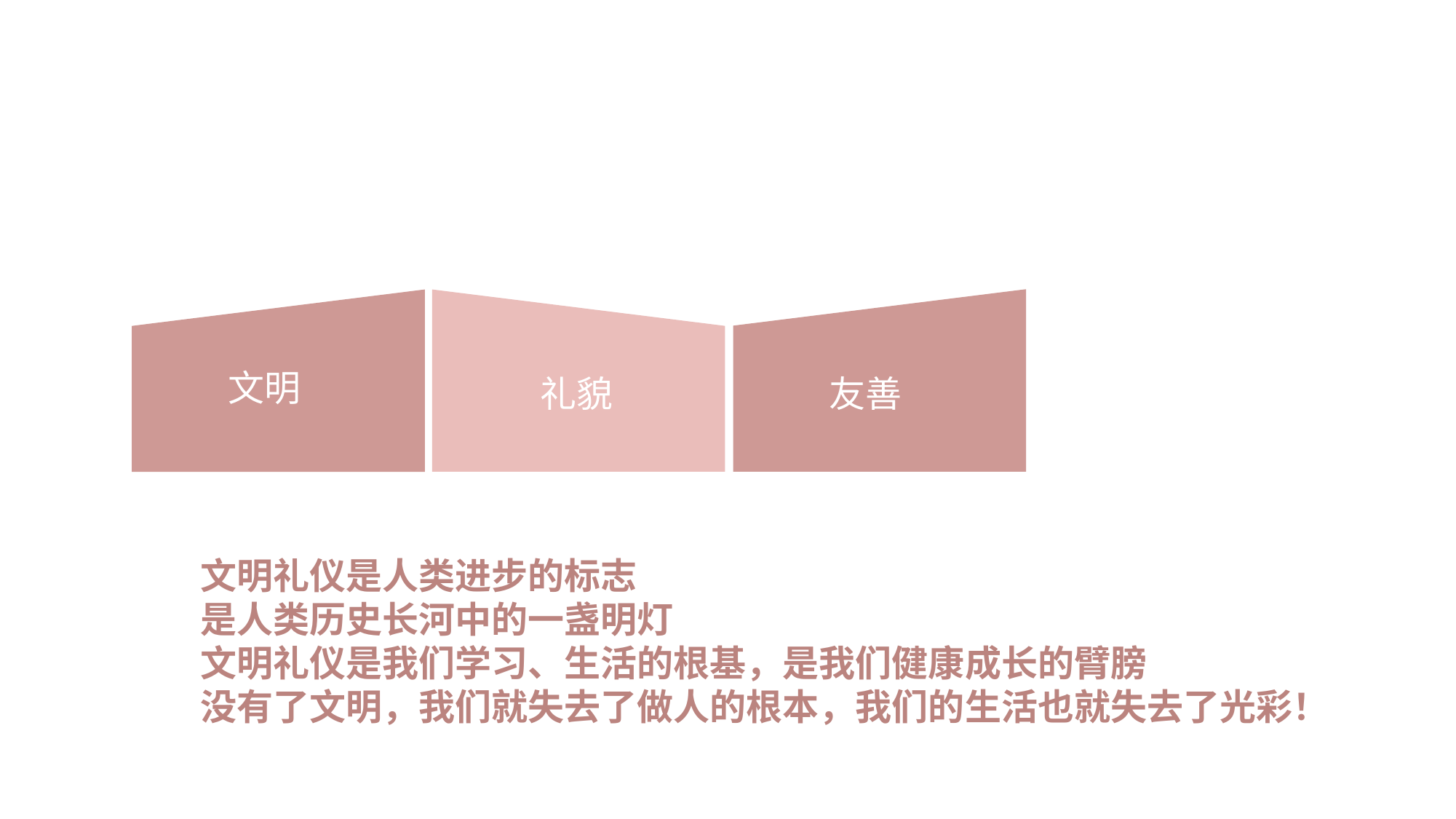

文明
友善
关键词
礼貌

文明礼仪是人类进步的标志
是人类历史长河中的一盏明灯
文明礼仪是我们学习、生活的根基，是我们健康成长的臂膀
没有了文明，我们就失去了做人的根本，我们的生活也就失去了光彩！